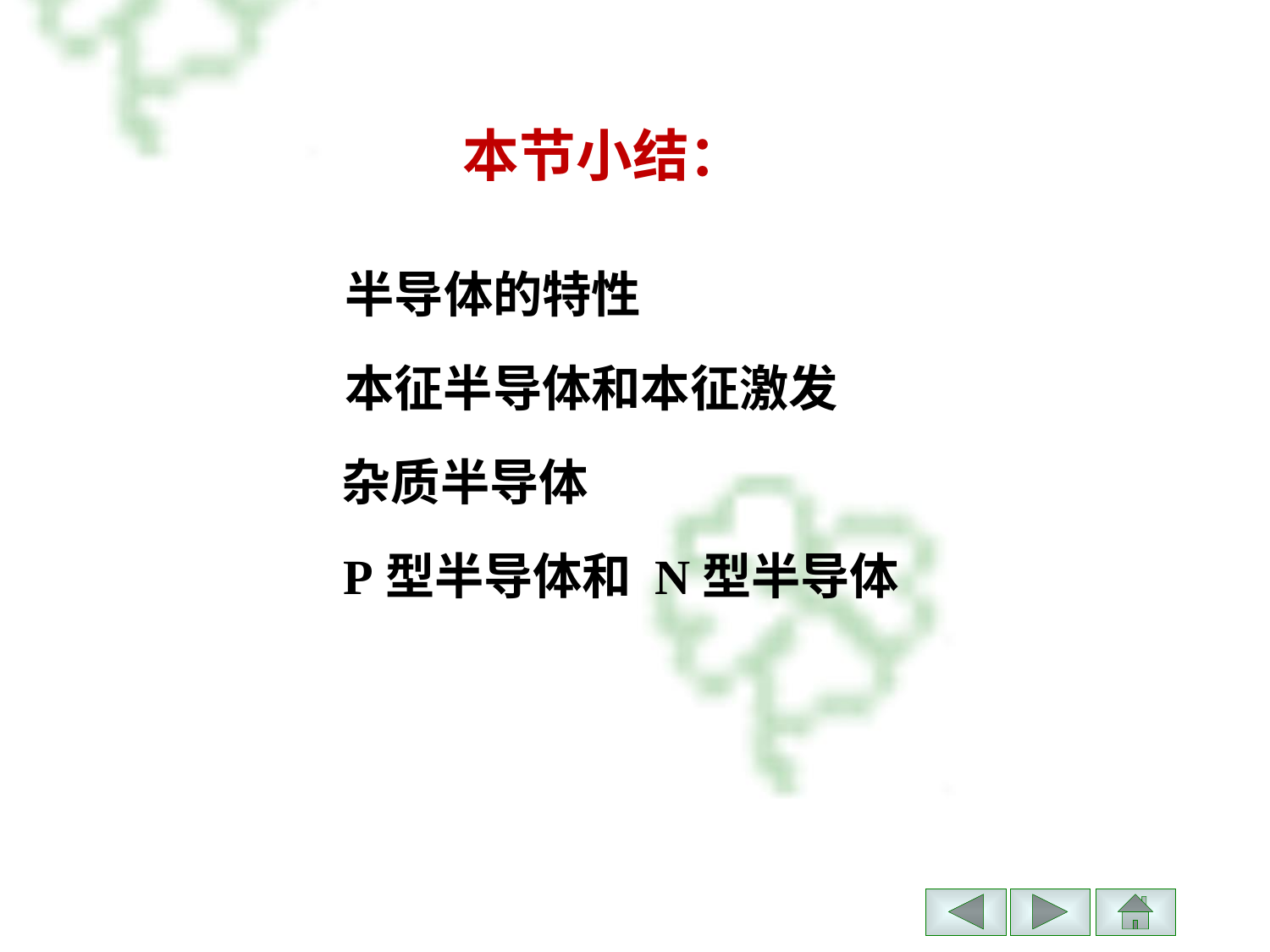

本节小结：
    半导体的特性
    本征半导体和本征激发
杂质半导体
P型半导体和 N型半导体